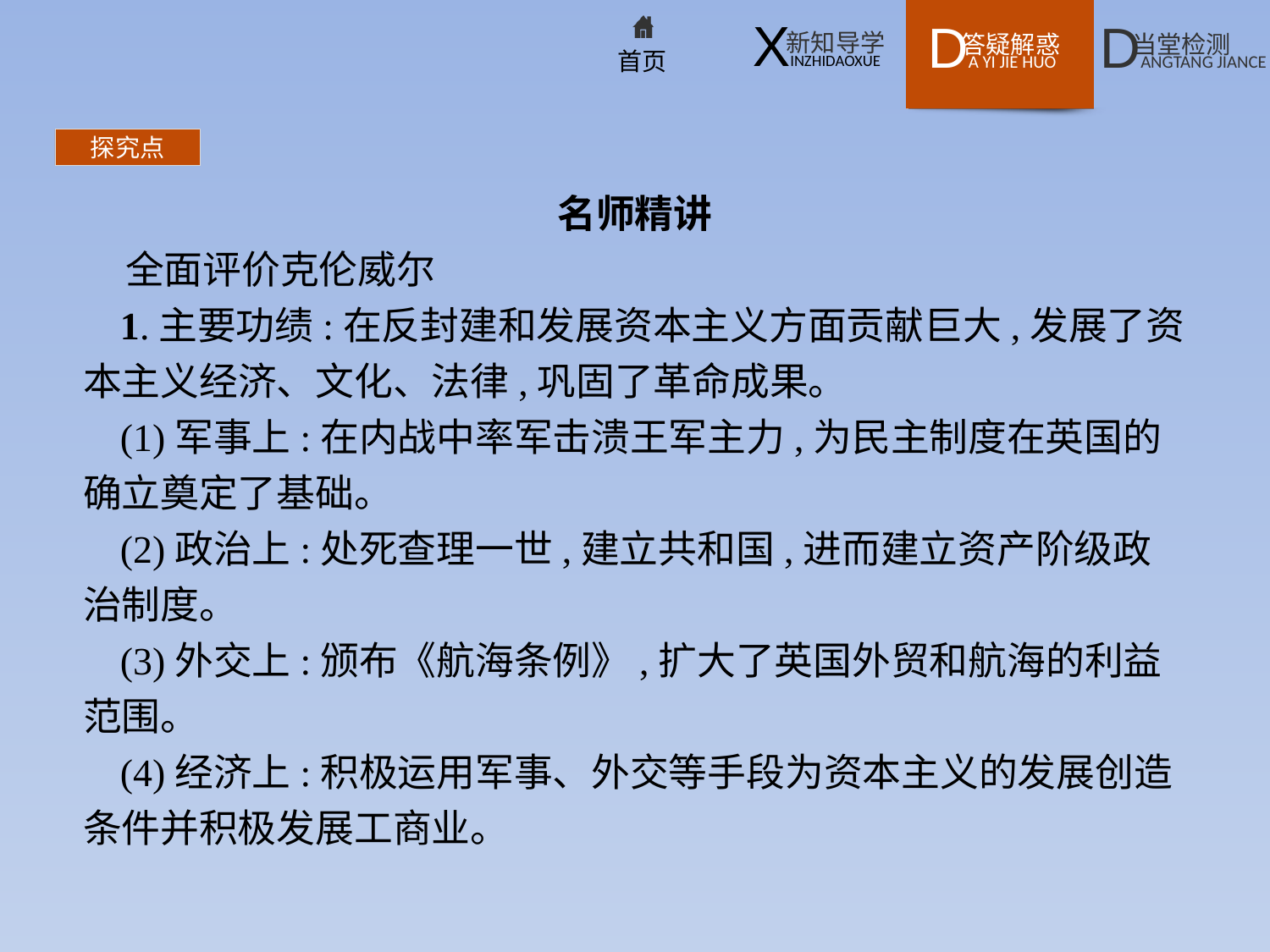

探究点
名师精讲
全面评价克伦威尔
1.主要功绩:在反封建和发展资本主义方面贡献巨大,发展了资本主义经济、文化、法律,巩固了革命成果。
(1)军事上:在内战中率军击溃王军主力,为民主制度在英国的确立奠定了基础。
(2)政治上:处死查理一世,建立共和国,进而建立资产阶级政治制度。
(3)外交上:颁布《航海条例》,扩大了英国外贸和航海的利益范围。
(4)经济上:积极运用军事、外交等手段为资本主义的发展创造条件并积极发展工商业。